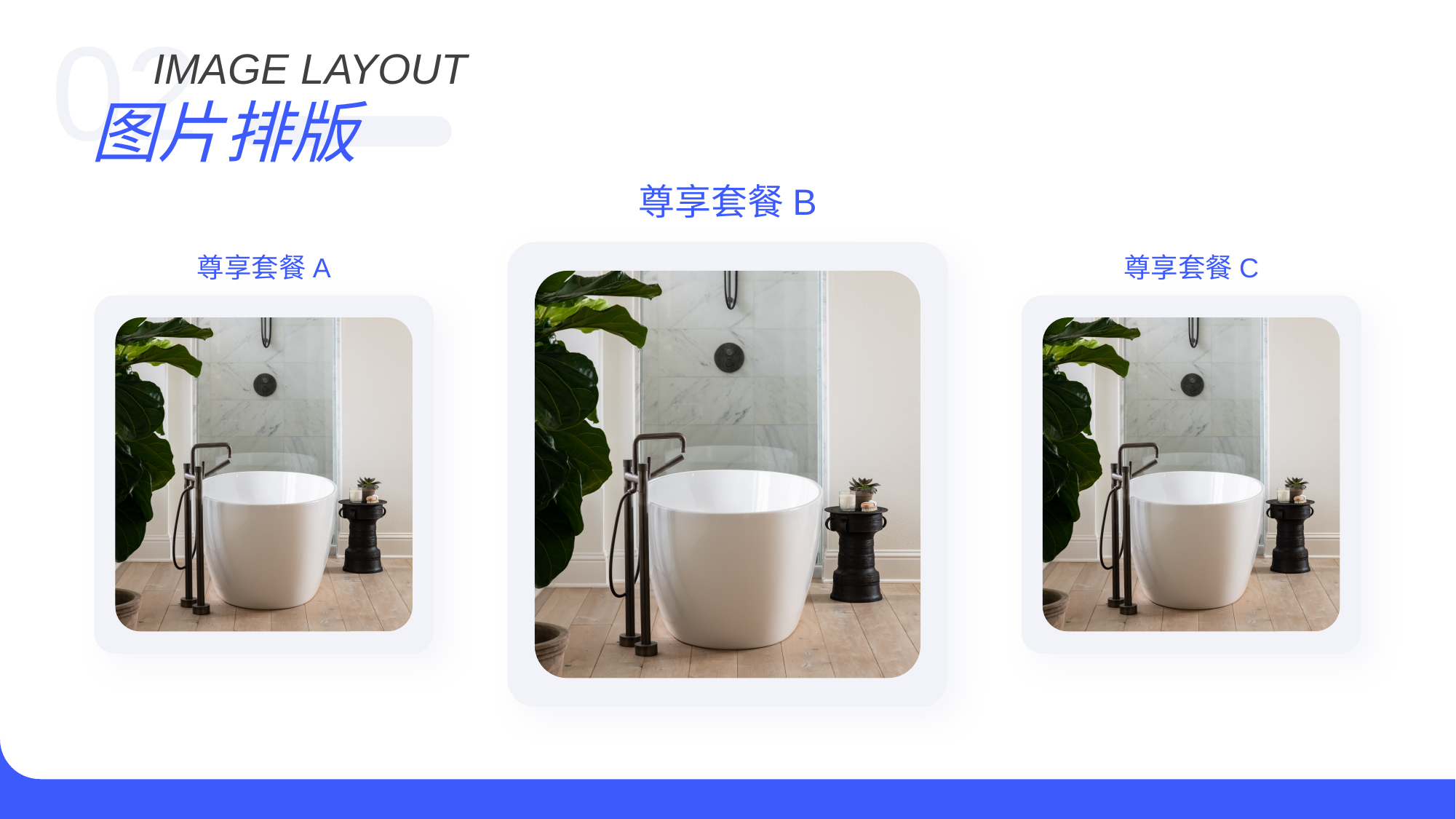

02
IMAGE LAYOUT
图片排版

尊享套餐B

尊享套餐A
尊享套餐C